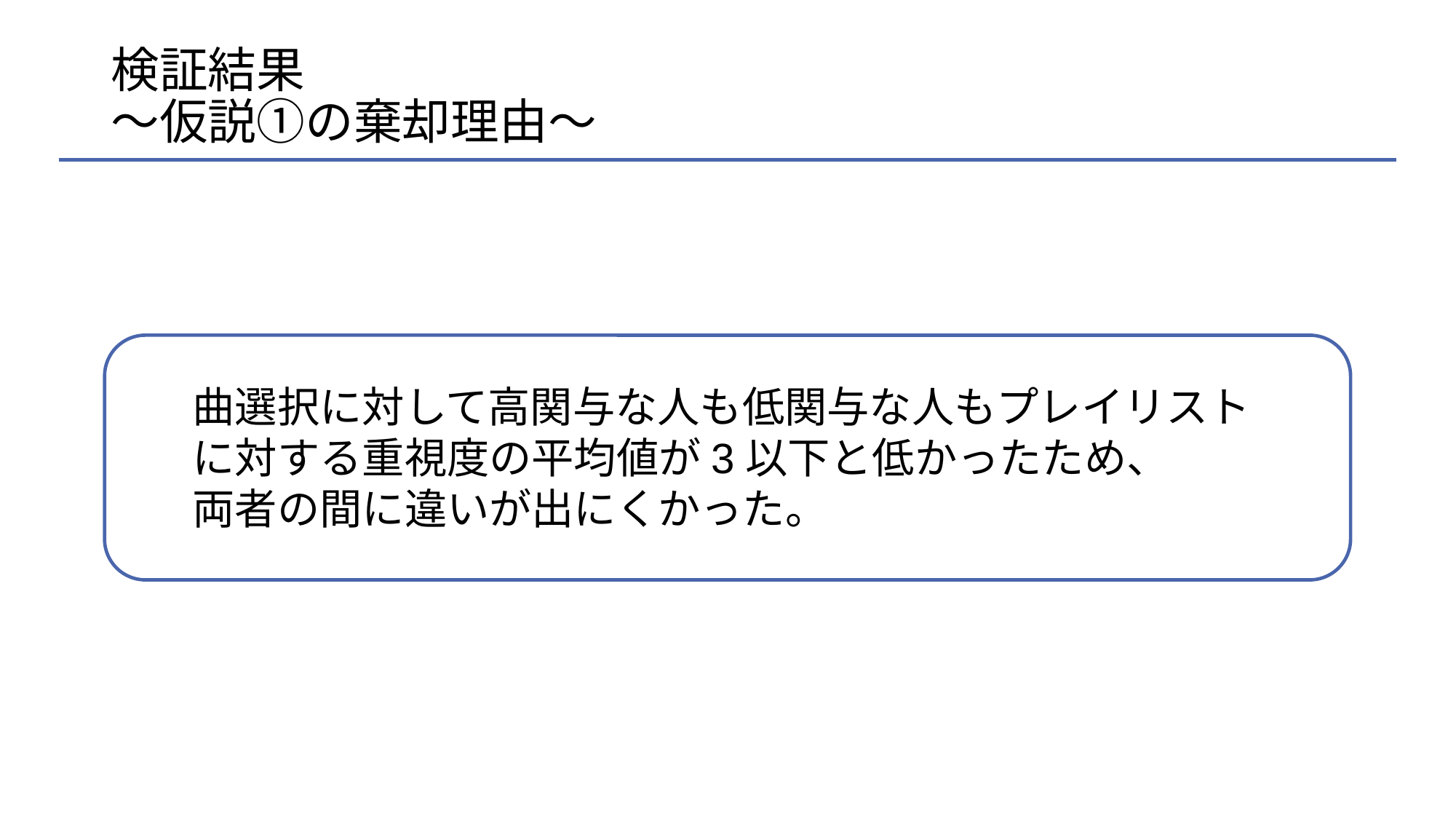

# 検証結果 ～仮説①の棄却理由～

曲選択に対して高関与な人も低関与な人もプレイリストに対する重視度の平均値が3以下と低かったため、
両者の間に違いが出にくかった。